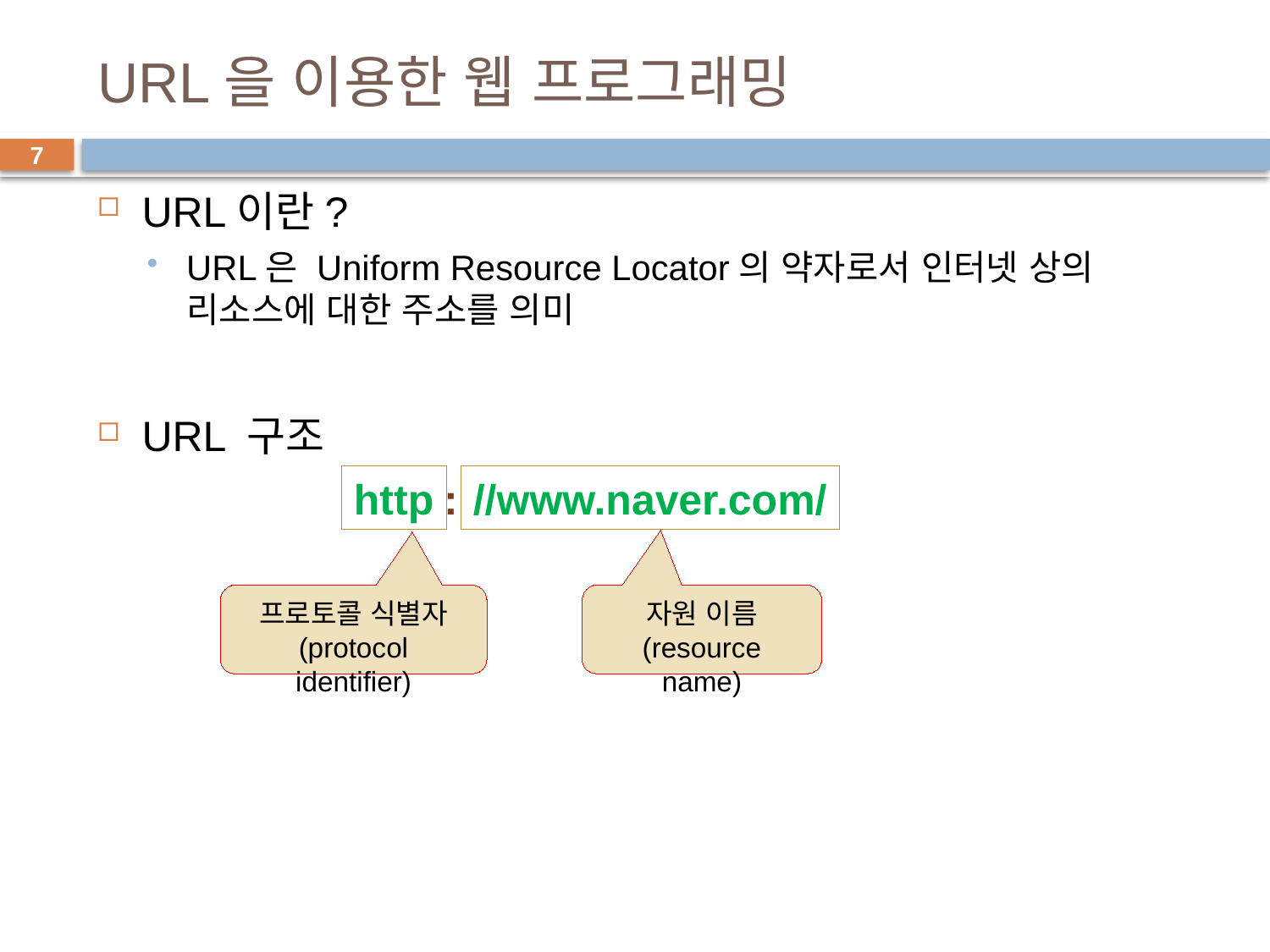

# URL을 이용한 웹 프로그래밍
7
URL이란?
URL은 Uniform Resource Locator의 약자로서 인터넷 상의 리소스에 대한 주소를 의미

URL 구조

http
:
//www.naver.com/
프로토콜 식별자
(protocol identifier)
자원 이름
(resource name)